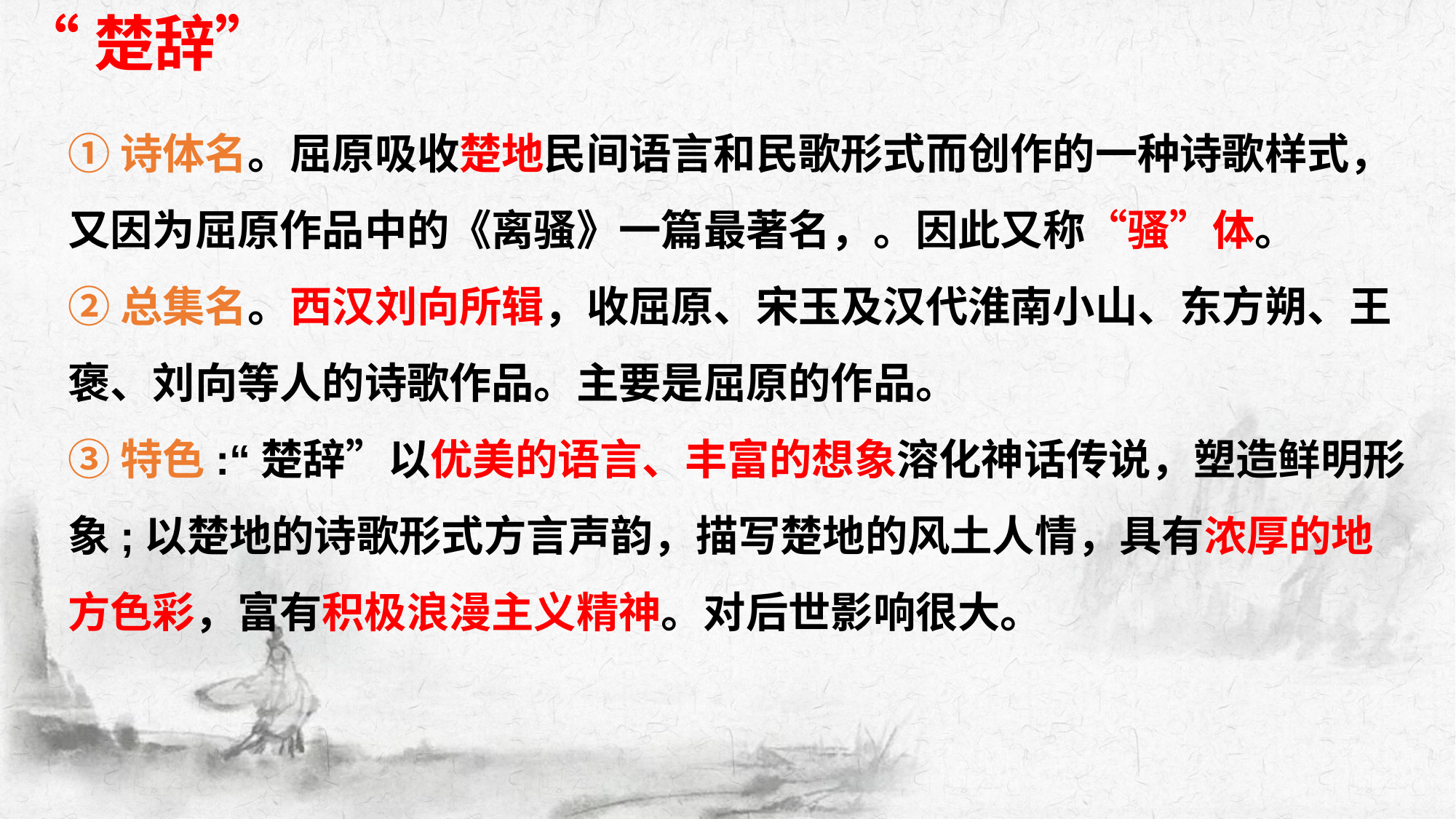

“楚辞”

①诗体名。屈原吸收楚地民间语言和民歌形式而创作的一种诗歌样式，又因为屈原作品中的《离骚》一篇最著名，。因此又称“骚”体。
②总集名。西汉刘向所辑，收屈原、宋玉及汉代淮南小山、东方朔、王褒、刘向等人的诗歌作品。主要是屈原的作品。
③特色:“楚辞”以优美的语言、丰富的想象溶化神话传说，塑造鲜明形象;以楚地的诗歌形式方言声韵，描写楚地的风土人情，具有浓厚的地方色彩，富有积极浪漫主义精神。对后世影响很大。